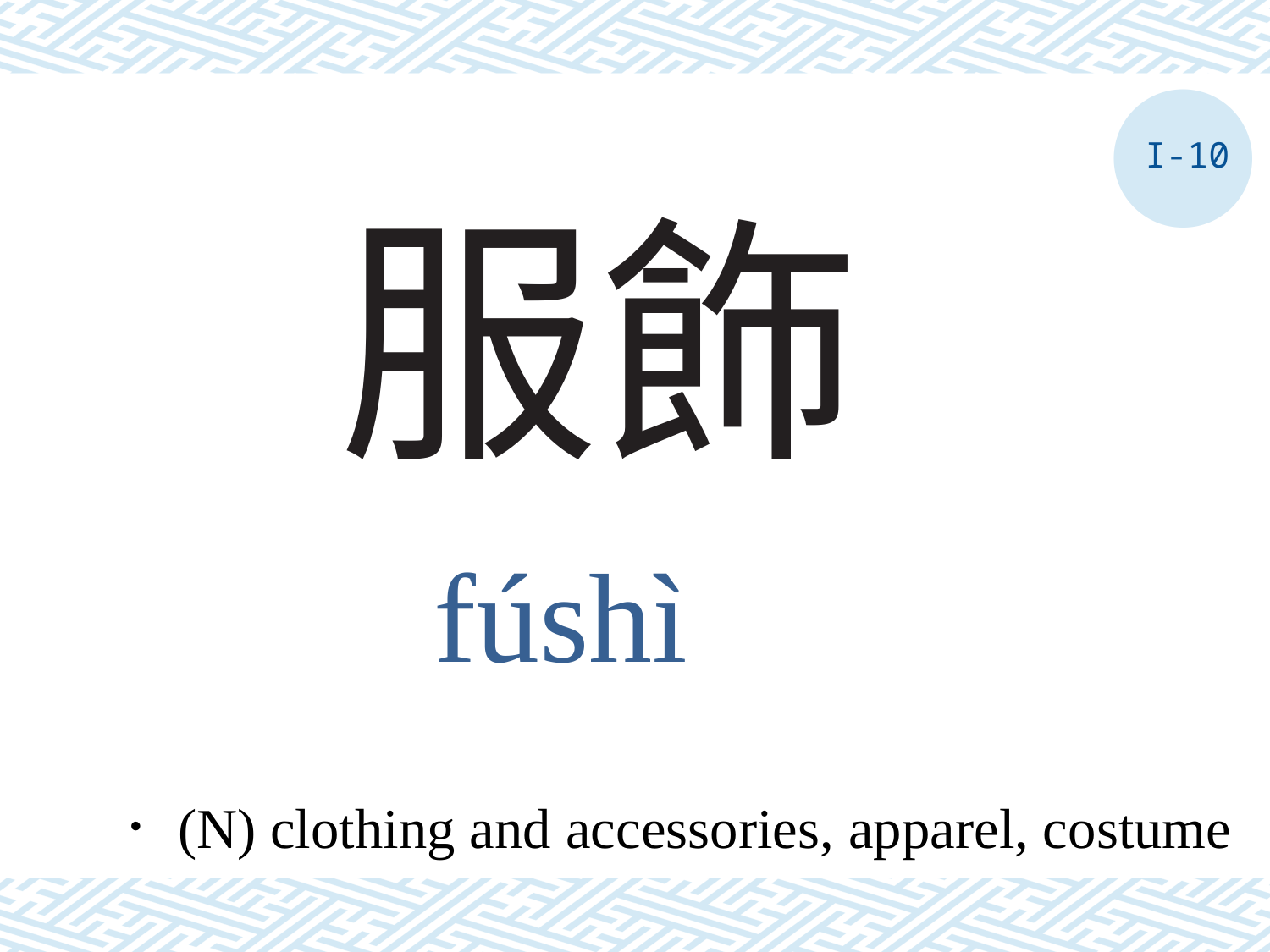

I-10

# 服飾
fúshì
．(N) clothing and accessories, apparel, costume